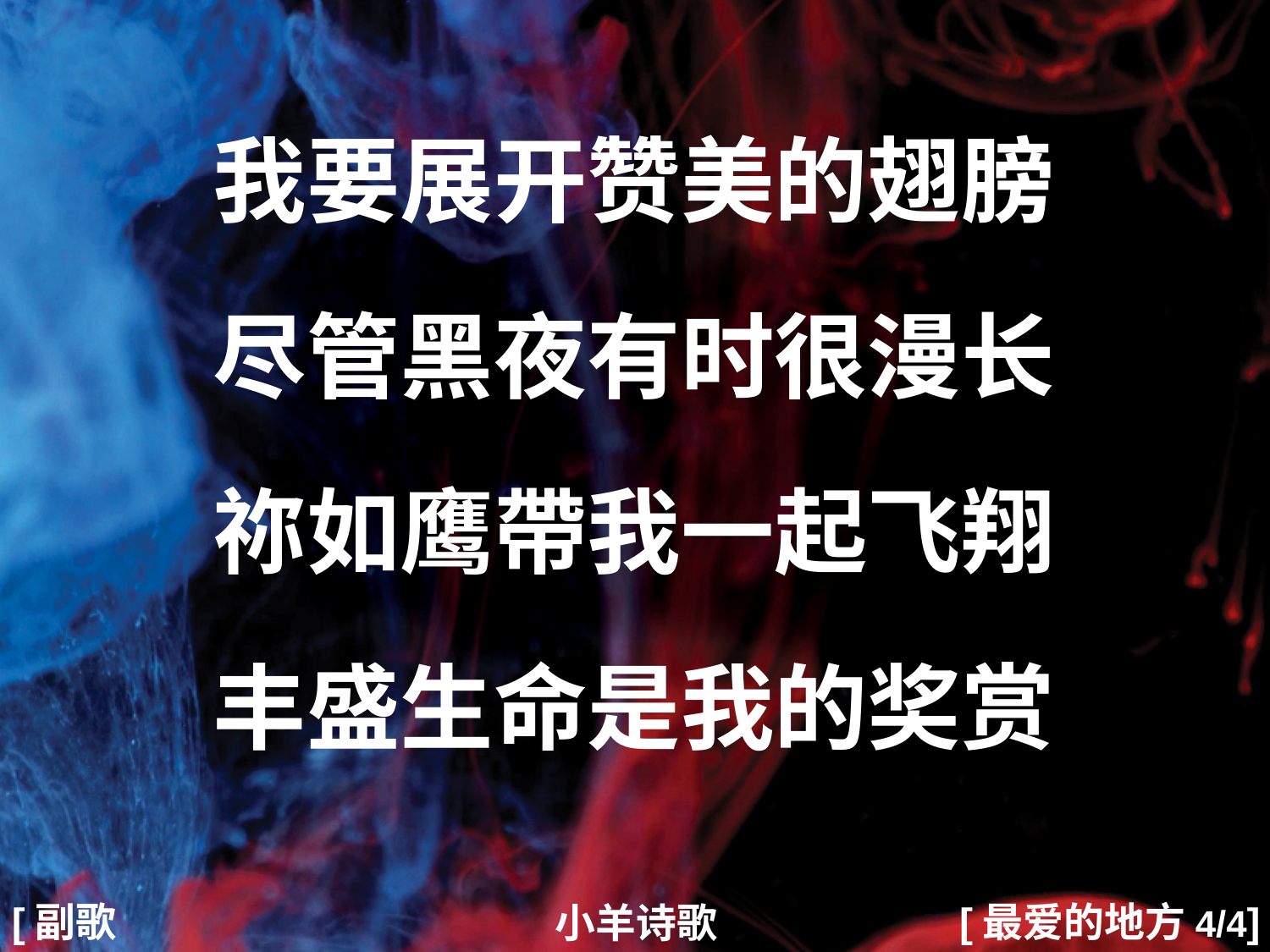

我要展开赞美的翅膀

尽管黑夜有时很漫长

祢如鹰帶我一起飞翔

丰盛生命是我的奖赏
#

[副歌2]
[最爱的地方4/4]
小羊诗歌